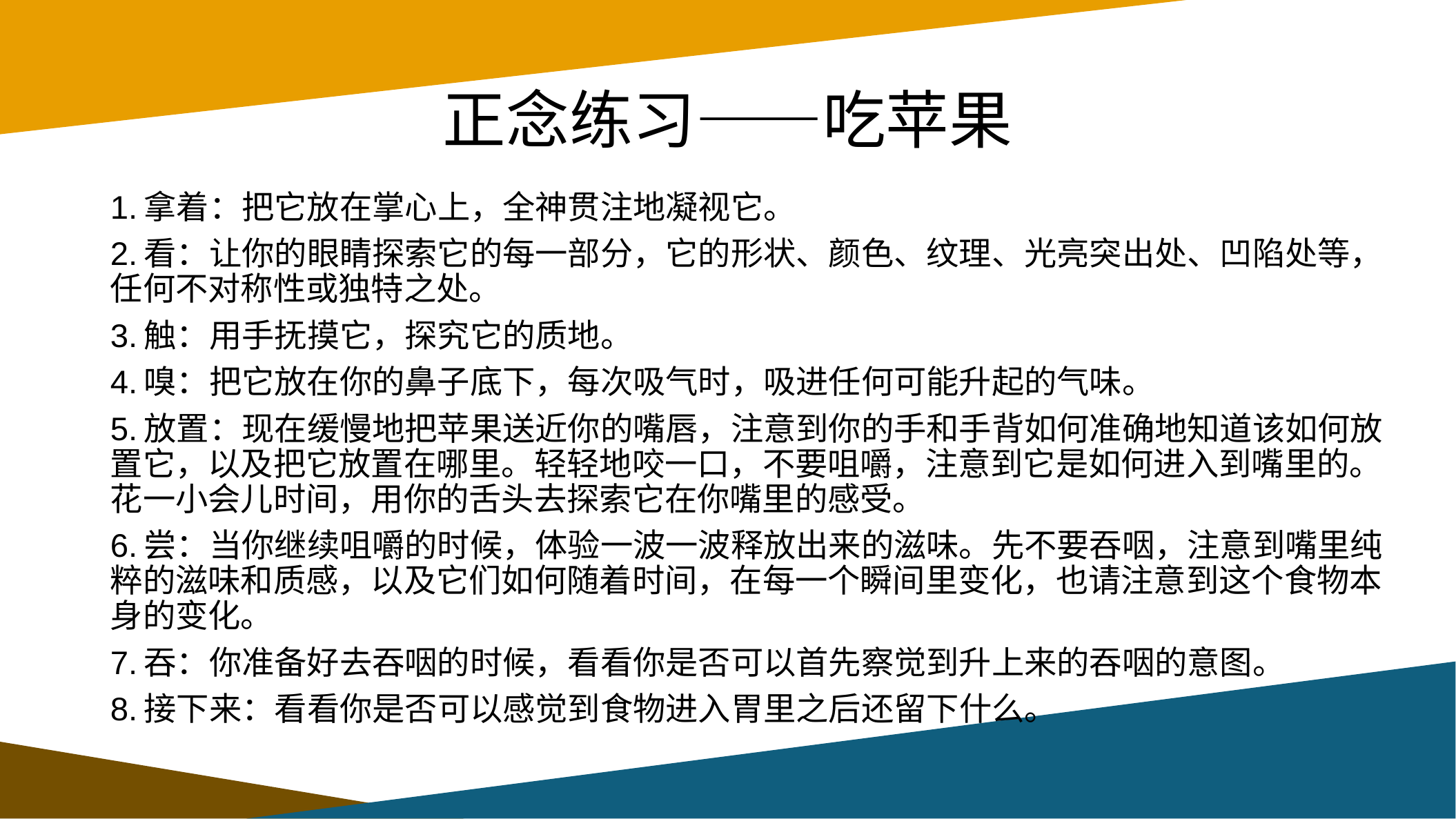

# 正念练习——吃苹果
1.拿着：把它放在掌心上，全神贯注地凝视它。
2.看：让你的眼睛探索它的每一部分，它的形状、颜色、纹理、光亮突出处、凹陷处等，任何不对称性或独特之处。
3.触：用手抚摸它，探究它的质地。
4.嗅：把它放在你的鼻子底下，每次吸气时，吸进任何可能升起的气味。
5.放置：现在缓慢地把苹果送近你的嘴唇，注意到你的手和手背如何准确地知道该如何放置它，以及把它放置在哪里。轻轻地咬一口，不要咀嚼，注意到它是如何进入到嘴里的。花一小会儿时间，用你的舌头去探索它在你嘴里的感受。
6.尝：当你继续咀嚼的时候，体验一波一波释放出来的滋味。先不要吞咽，注意到嘴里纯粹的滋味和质感，以及它们如何随着时间，在每一个瞬间里变化，也请注意到这个食物本身的变化。
7.吞：你准备好去吞咽的时候，看看你是否可以首先察觉到升上来的吞咽的意图。
8.接下来：看看你是否可以感觉到食物进入胃里之后还留下什么。